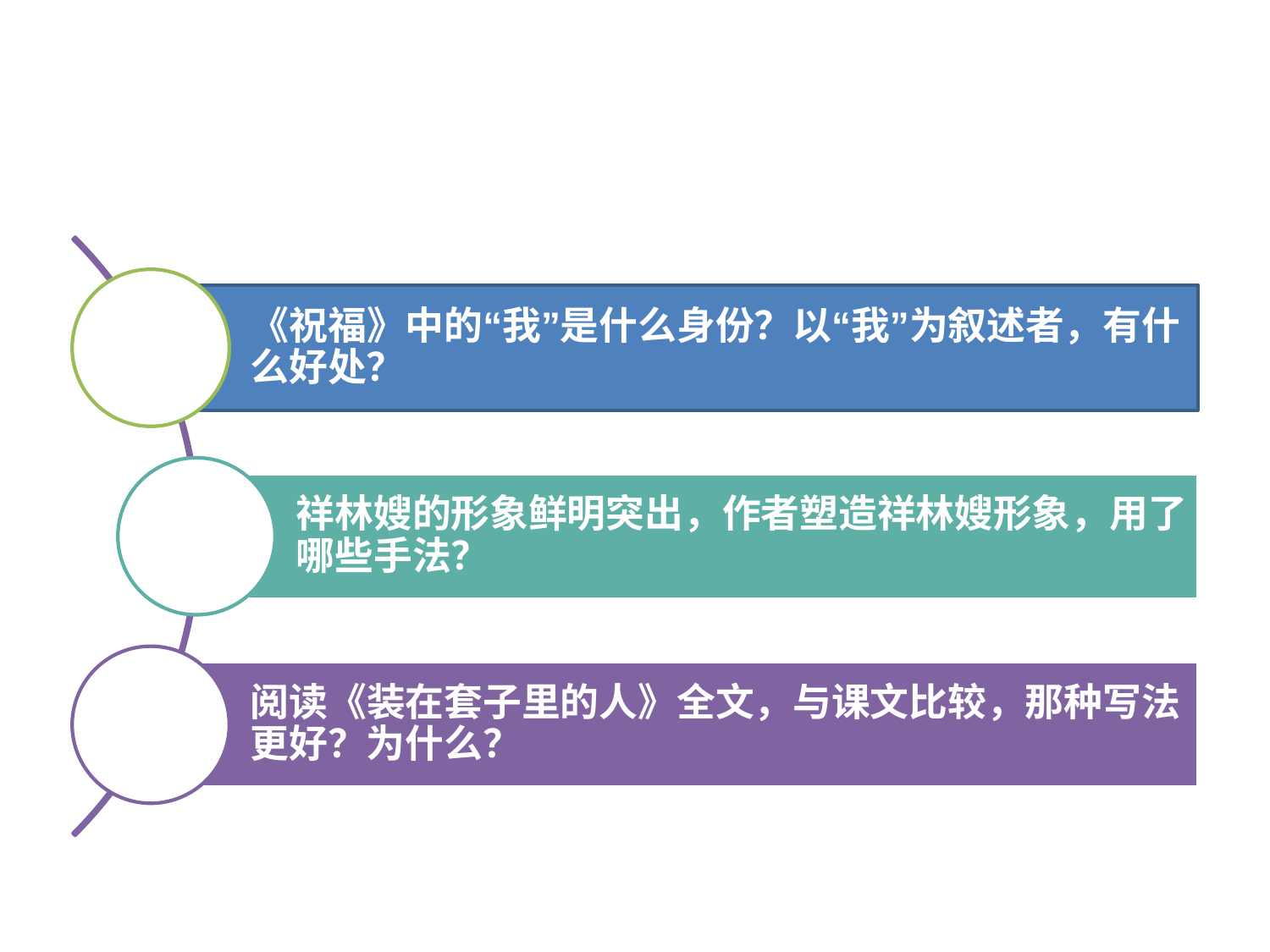

#

《祝福》中的“我”是什么身份？以“我”为叙述者，有什么好处？

祥林嫂的形象鲜明突出，作者塑造祥林嫂形象，用了哪些手法？

阅读《装在套子里的人》全文，与课文比较，那种写法更好？为什么？